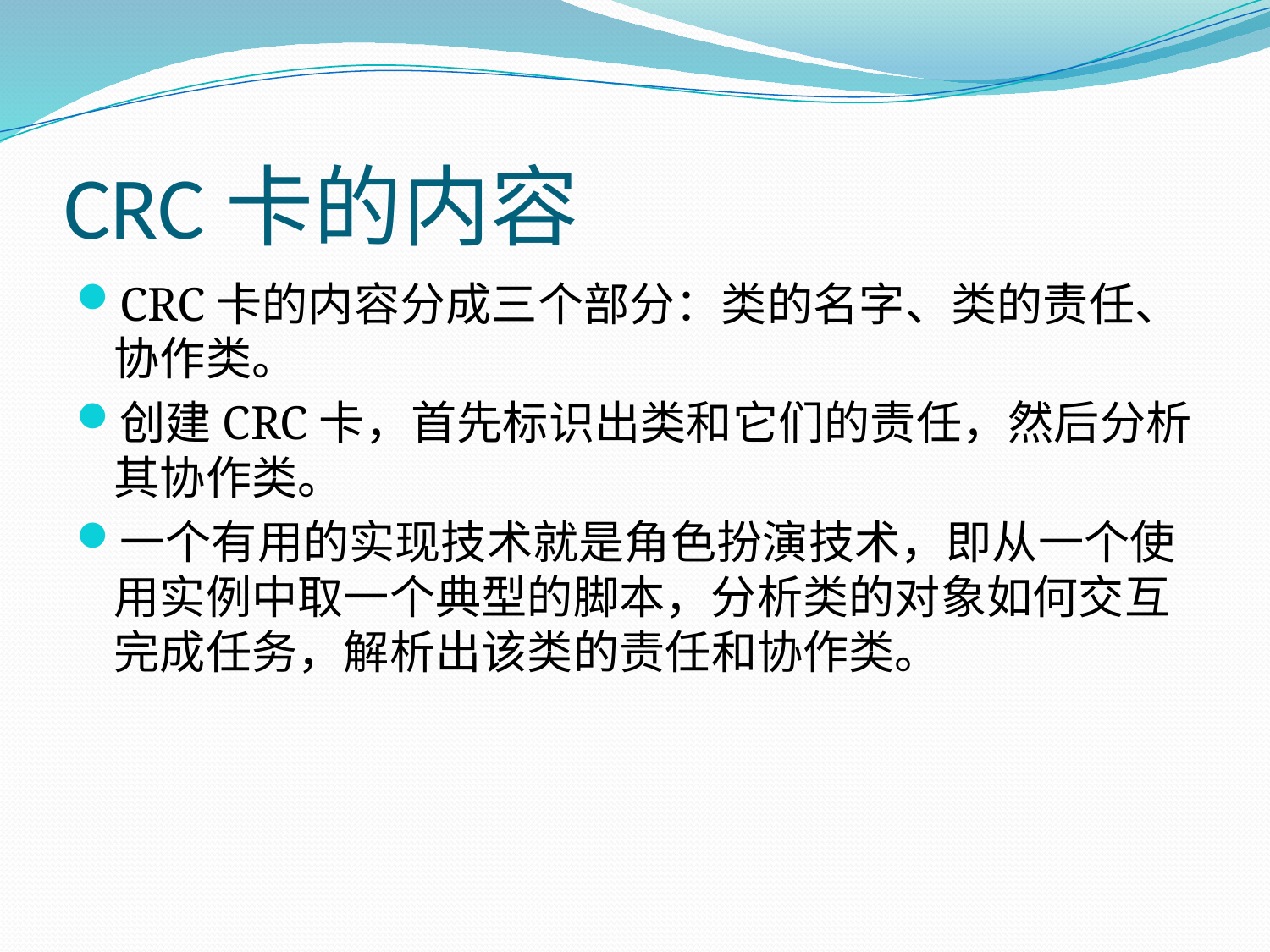

# CRC卡的内容
CRC卡的内容分成三个部分：类的名字、类的责任、协作类。
创建CRC卡，首先标识出类和它们的责任，然后分析其协作类。
一个有用的实现技术就是角色扮演技术，即从一个使用实例中取一个典型的脚本，分析类的对象如何交互完成任务，解析出该类的责任和协作类。